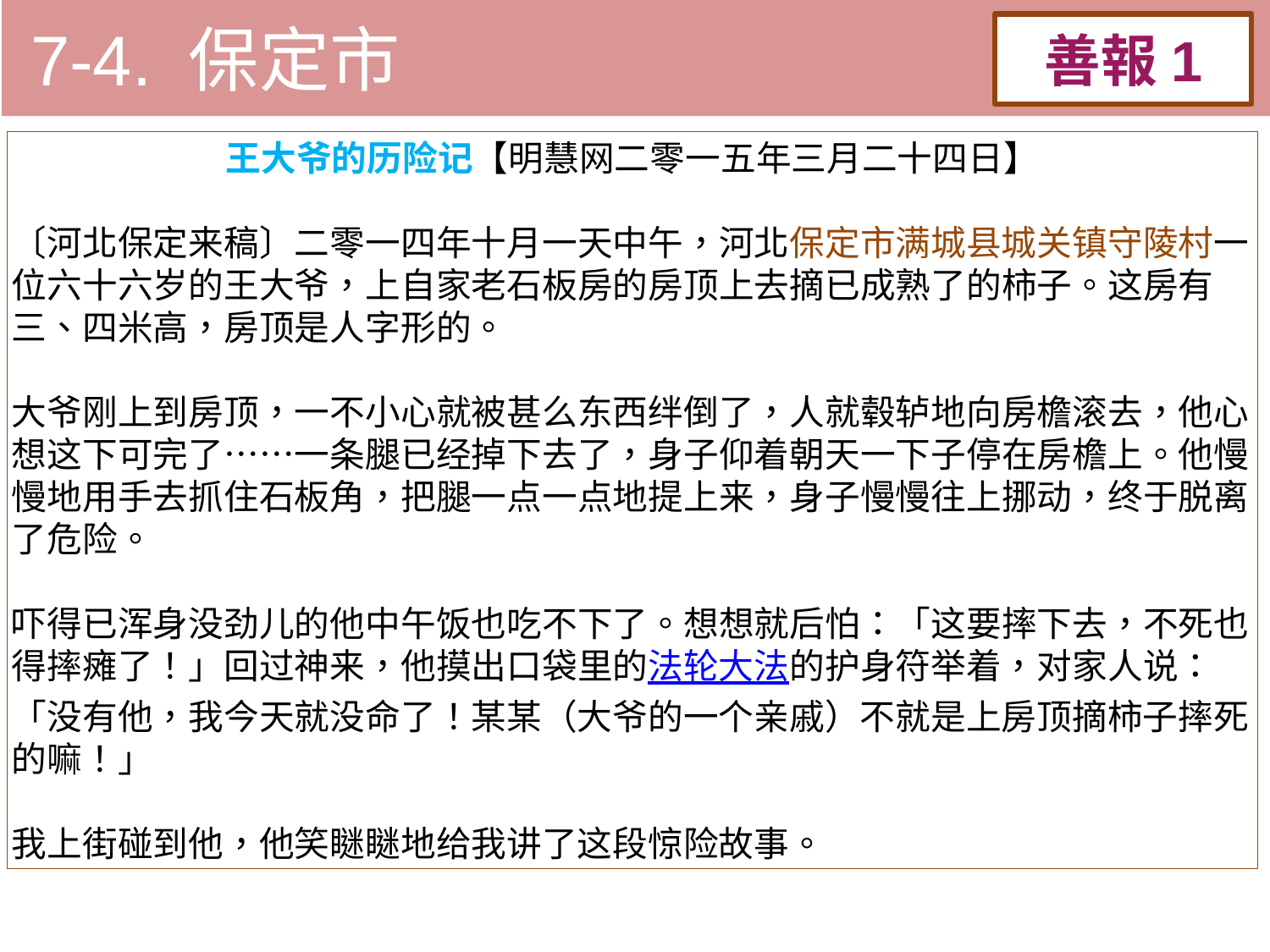

7-4. 保定市
善報1
11-3. XX市官員惡報實例
王大爷的历险记【明慧网二零一五年三月二十四日】

〔河北保定来稿〕二零一四年十月一天中午，河北保定市满城县城关镇守陵村一位六十六岁的王大爷，上自家老石板房的房顶上去摘已成熟了的柿子。这房有三、四米高，房顶是人字形的。

大爷刚上到房顶，一不小心就被甚么东西绊倒了，人就毂轳地向房檐滚去，他心想这下可完了……一条腿已经掉下去了，身子仰着朝天一下子停在房檐上。他慢慢地用手去抓住石板角，把腿一点一点地提上来，身子慢慢往上挪动，终于脱离了危险。

吓得已浑身没劲儿的他中午饭也吃不下了。想想就后怕：「这要摔下去，不死也得摔瘫了！」回过神来，他摸出口袋里的法轮大法的护身符举着，对家人说：「没有他，我今天就没命了！某某（大爷的一个亲戚）不就是上房顶摘柿子摔死的嘛！」

我上街碰到他，他笑瞇瞇地给我讲了这段惊险故事。